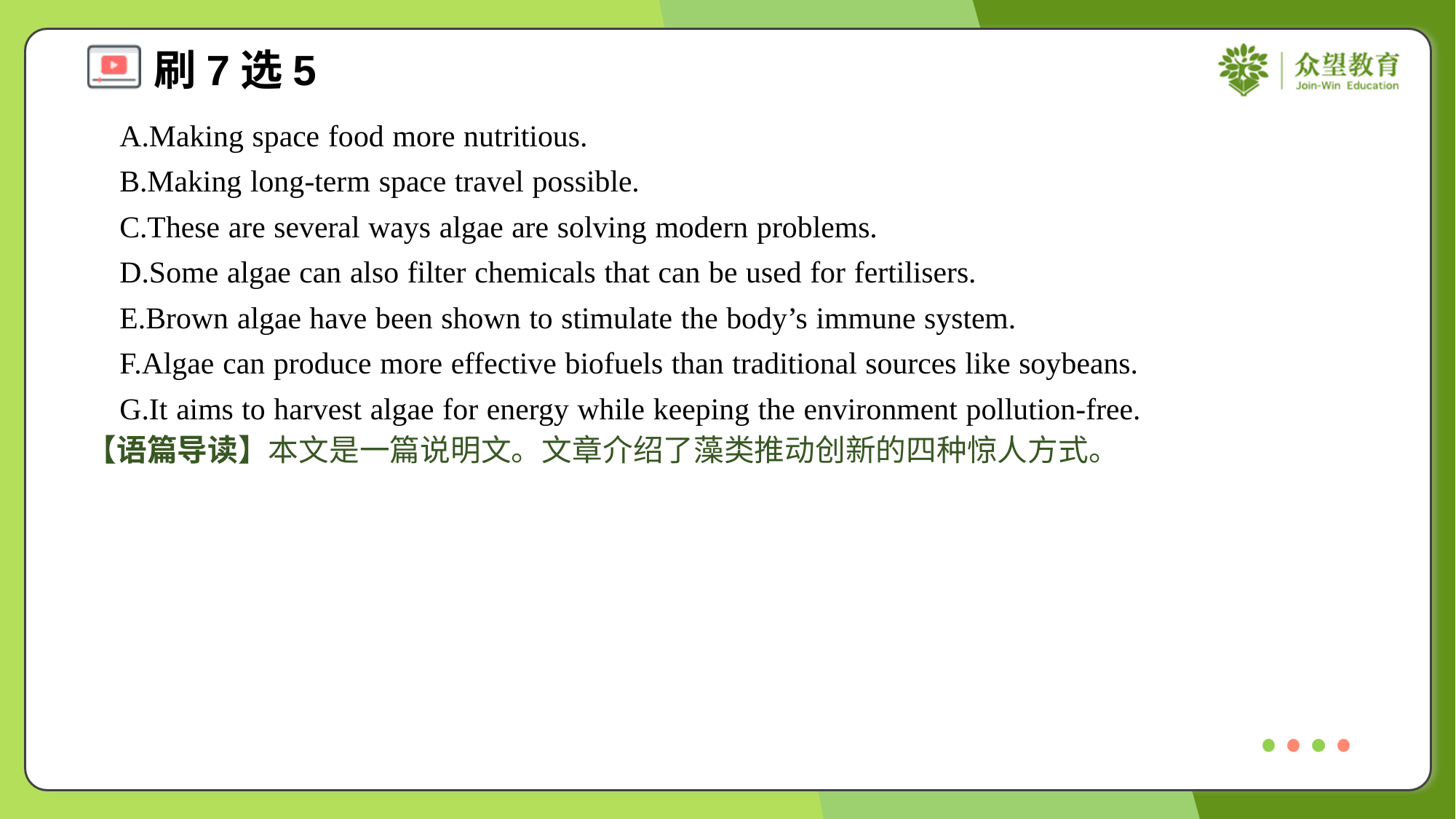

A.Making space food more nutritious.
    B.Making long-term space travel possible.
    C.These are several ways algae are solving modern problems.
    D.Some algae can also filter chemicals that can be used for fertilisers.
    E.Brown algae have been shown to stimulate the body’s immune system.
    F.Algae can produce more effective biofuels than traditional sources like soybeans.
    G.It aims to harvest algae for energy while keeping the environment pollution-free.
【语篇导读】本文是一篇说明文。文章介绍了藻类推动创新的四种惊人方式。